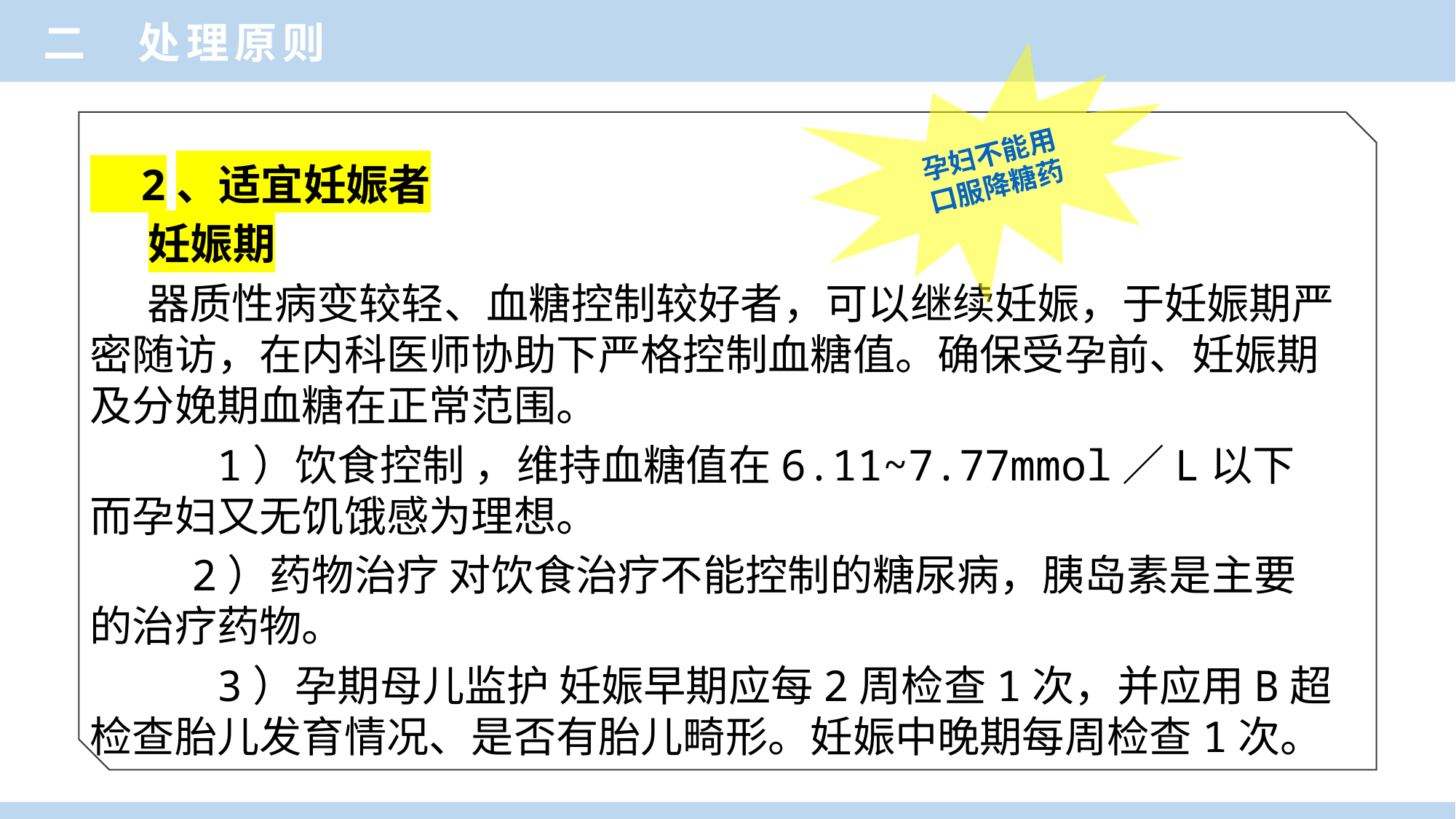

二   处理原则
孕妇不能用
口服降糖药

  2、适宜妊娠者
     妊娠期
     器质性病变较轻、血糖控制较好者，可以继续妊娠，于妊娠期严密随访，在内科医师协助下严格控制血糖值。确保受孕前、妊娠期及分娩期血糖在正常范围。
     1）饮食控制 ，维持血糖值在6.11~7.77mmol／L以下而孕妇又无饥饿感为理想。
    2）药物治疗 对饮食治疗不能控制的糖尿病，胰岛素是主要的治疗药物。
     3）孕期母儿监护 妊娠早期应每2周检查1次，并应用B超检查胎儿发育情况、是否有胎儿畸形。妊娠中晚期每周检查1次。